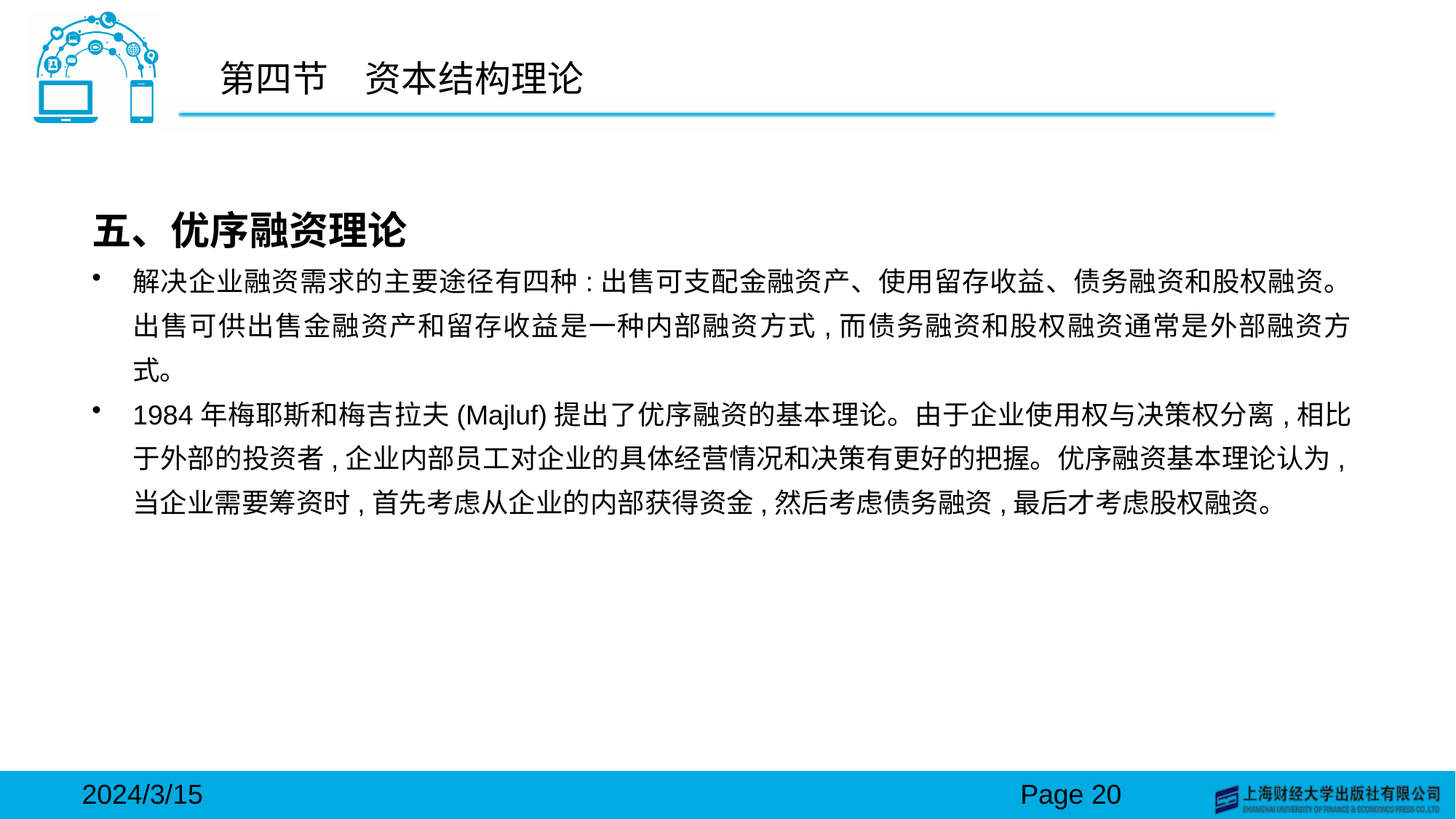

# 第四节　资本结构理论
五、优序融资理论
解决企业融资需求的主要途径有四种:出售可支配金融资产、使用留存收益、债务融资和股权融资。出售可供出售金融资产和留存收益是一种内部融资方式,而债务融资和股权融资通常是外部融资方式。
1984年梅耶斯和梅吉拉夫(Majluf)提出了优序融资的基本理论。由于企业使用权与决策权分离,相比于外部的投资者,企业内部员工对企业的具体经营情况和决策有更好的把握。优序融资基本理论认为,当企业需要筹资时,首先考虑从企业的内部获得资金,然后考虑债务融资,最后才考虑股权融资。

2024/3/15
Page 20